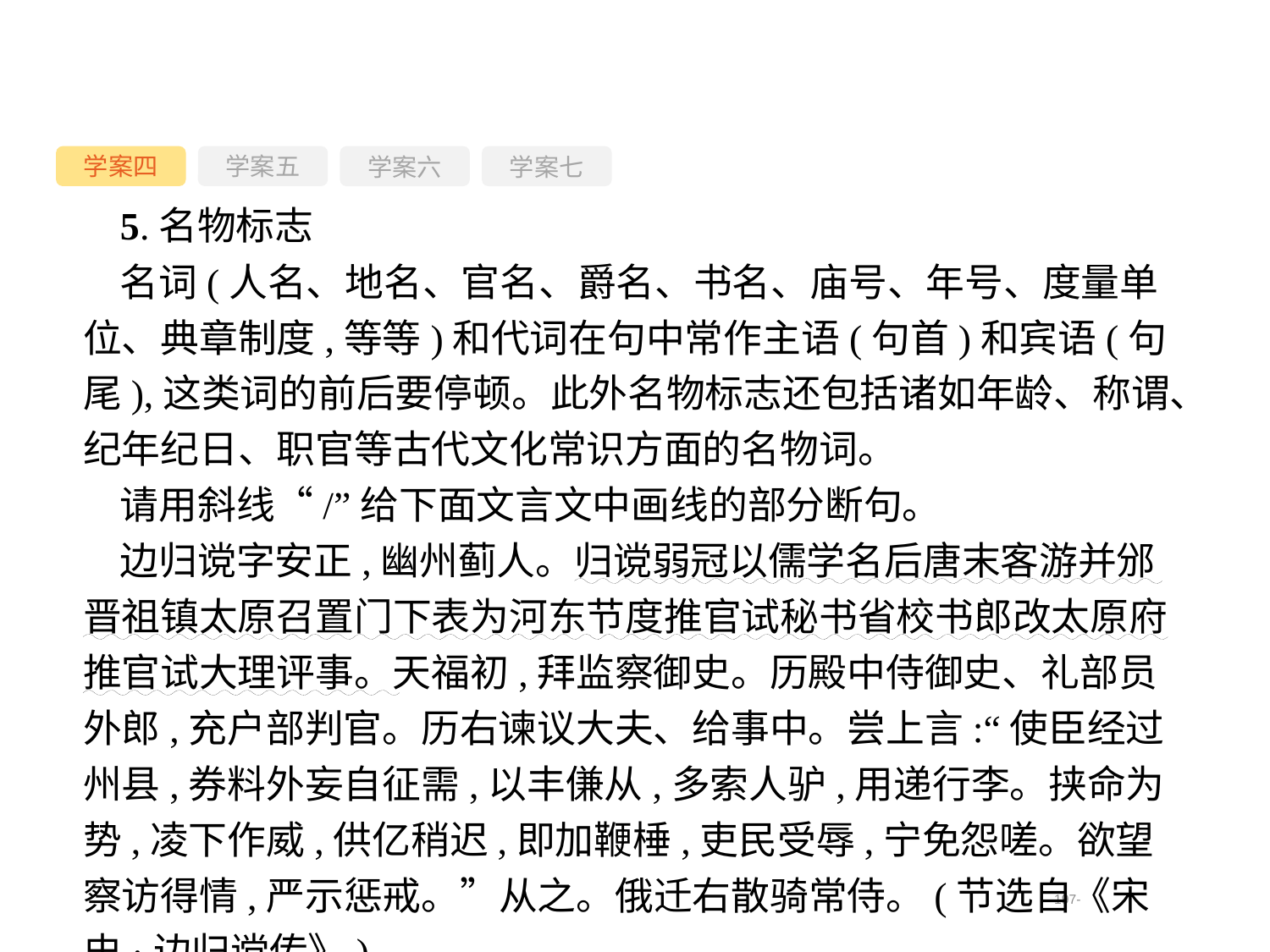

学案四
学案六
学案七
学案五
5.名物标志
名词(人名、地名、官名、爵名、书名、庙号、年号、度量单位、典章制度,等等)和代词在句中常作主语(句首)和宾语(句尾),这类词的前后要停顿。此外名物标志还包括诸如年龄、称谓、纪年纪日、职官等古代文化常识方面的名物词。
请用斜线“/”给下面文言文中画线的部分断句。
边归谠字安正,幽州蓟人。归谠弱冠以儒学名后唐末客游并邠晋祖镇太原召置门下表为河东节度推官试秘书省校书郎改太原府推官试大理评事。天福初,拜监察御史。历殿中侍御史、礼部员外郎,充户部判官。历右谏议大夫、给事中。尝上言:“使臣经过州县,券料外妄自征需,以丰傔从,多索人驴,用递行李。挟命为势,凌下作威,供亿稍迟,即加鞭棰,吏民受辱,宁免怨嗟。欲望察访得情,严示惩戒。”从之。俄迁右散骑常侍。(节选自《宋史·边归谠传》)
-197-